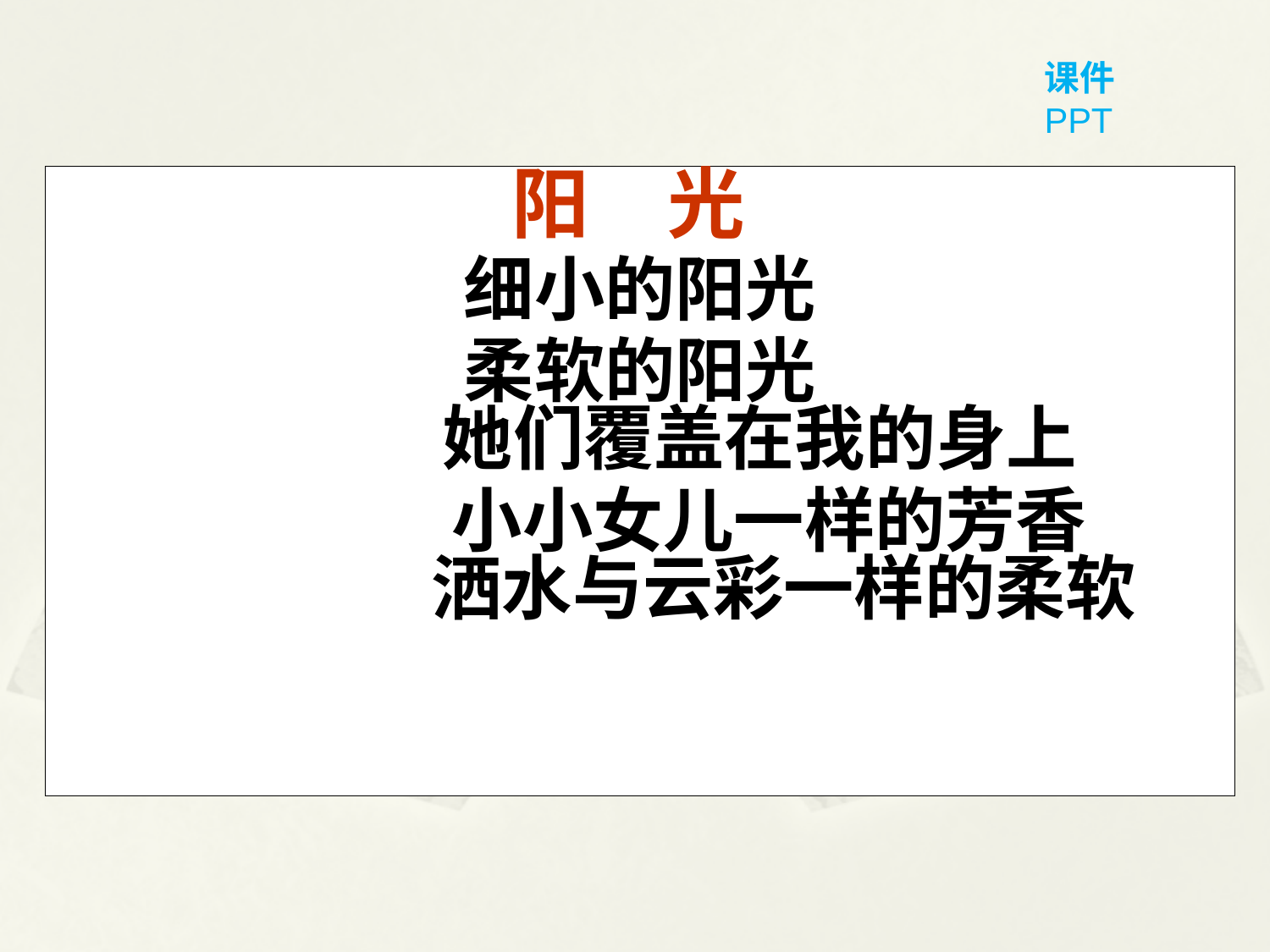

课件PPT
　阳　光
细小的阳光
柔软的阳光
            她们覆盖在我的身上
               小小女儿一样的芳香
               洒水与云彩一样的柔软